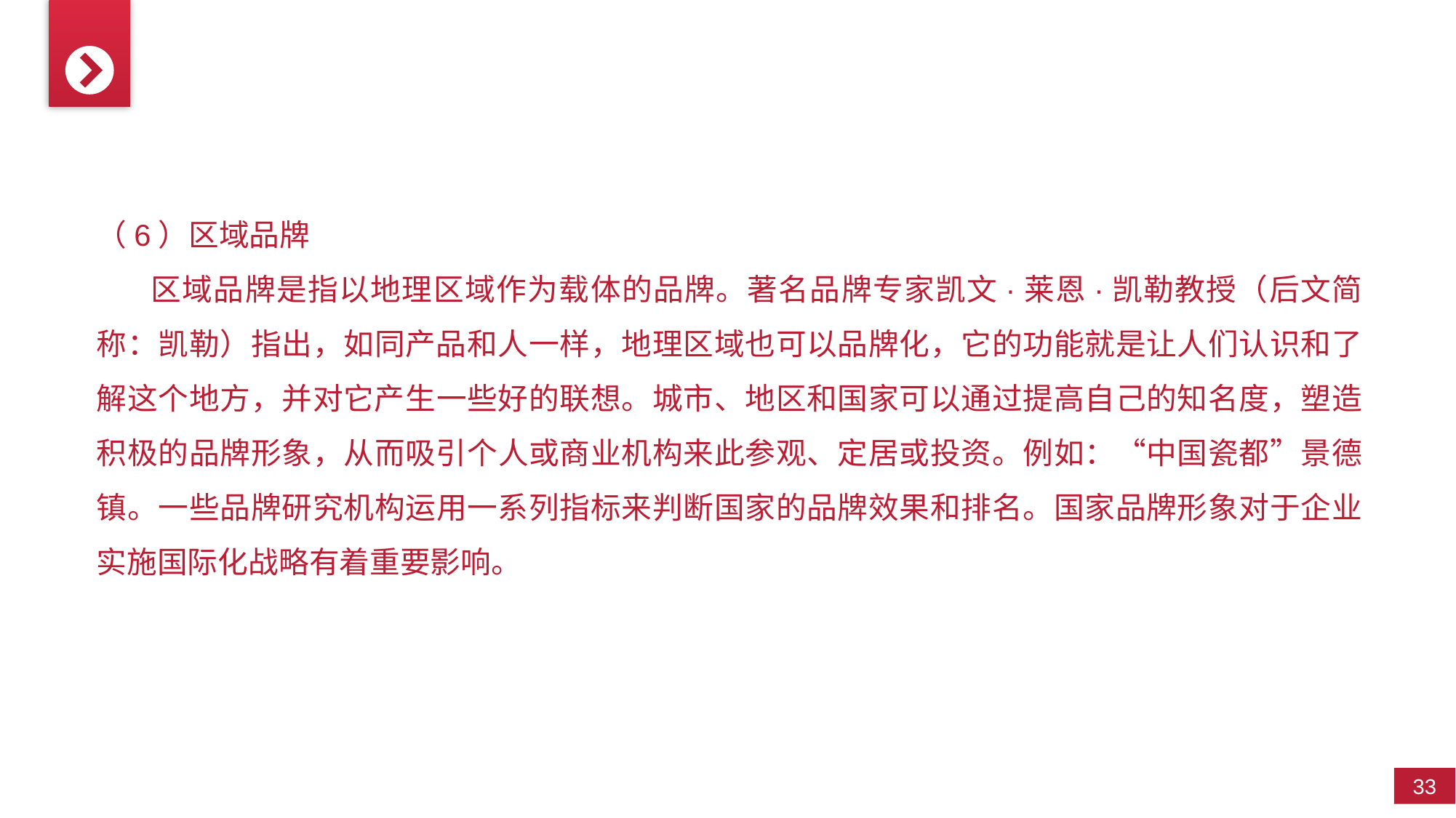

（6）区域品牌 区域品牌是指以地理区域作为载体的品牌。著名品牌专家凯文·莱恩·凯勒教授（后文简称：凯勒）指出，如同产品和人一样，地理区域也可以品牌化，它的功能就是让人们认识和了解这个地方，并对它产生一些好的联想。城市、地区和国家可以通过提高自己的知名度，塑造积极的品牌形象，从而吸引个人或商业机构来此参观、定居或投资。例如：“中国瓷都”景德镇。一些品牌研究机构运用一系列指标来判断国家的品牌效果和排名。国家品牌形象对于企业实施国际化战略有着重要影响。